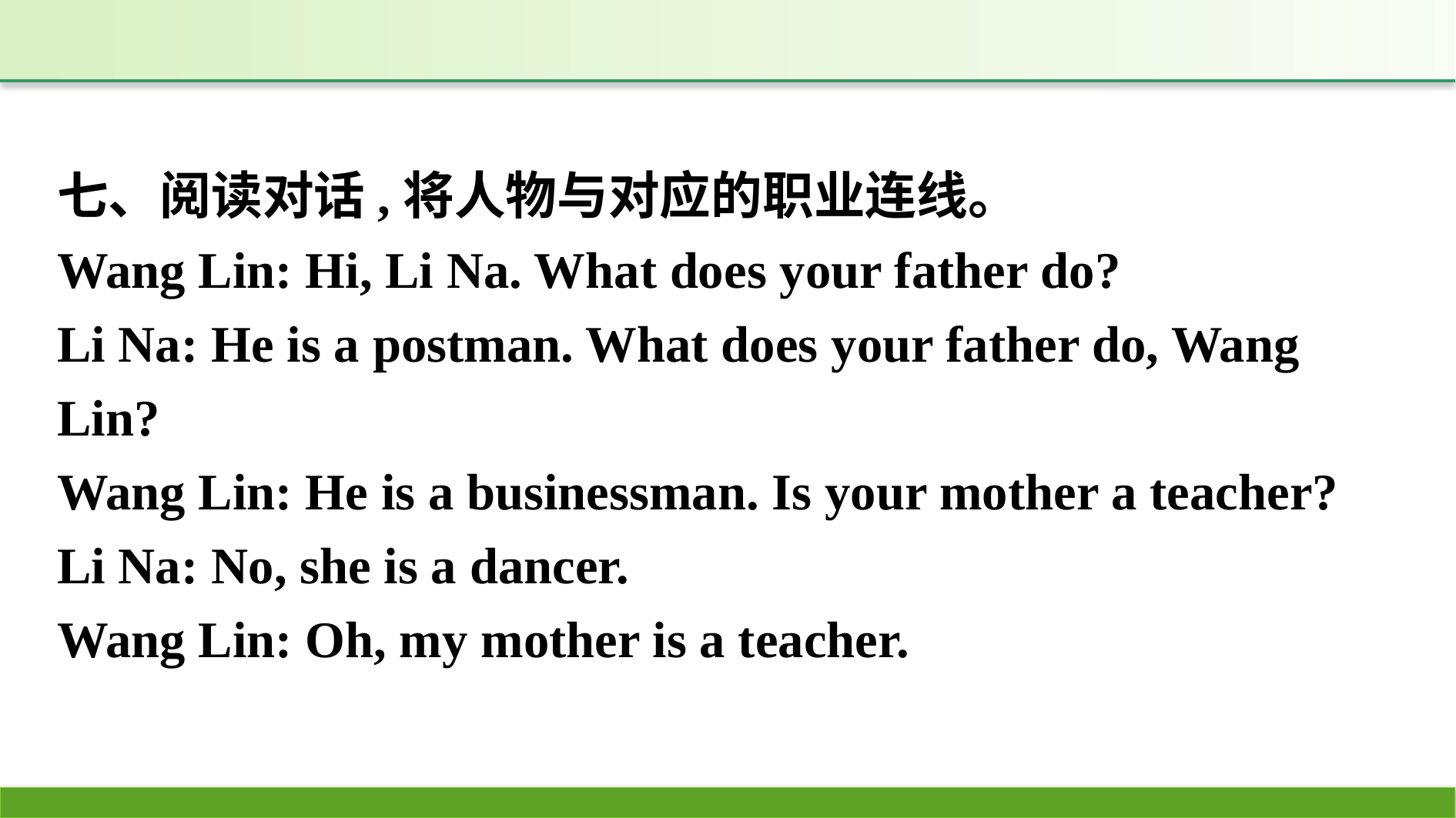

七、阅读对话,将人物与对应的职业连线。
Wang Lin: Hi, Li Na. What does your father do?
Li Na: He is a postman. What does your father do, Wang Lin?
Wang Lin: He is a businessman. Is your mother a teacher?
Li Na: No, she is a dancer.
Wang Lin: Oh, my mother is a teacher.